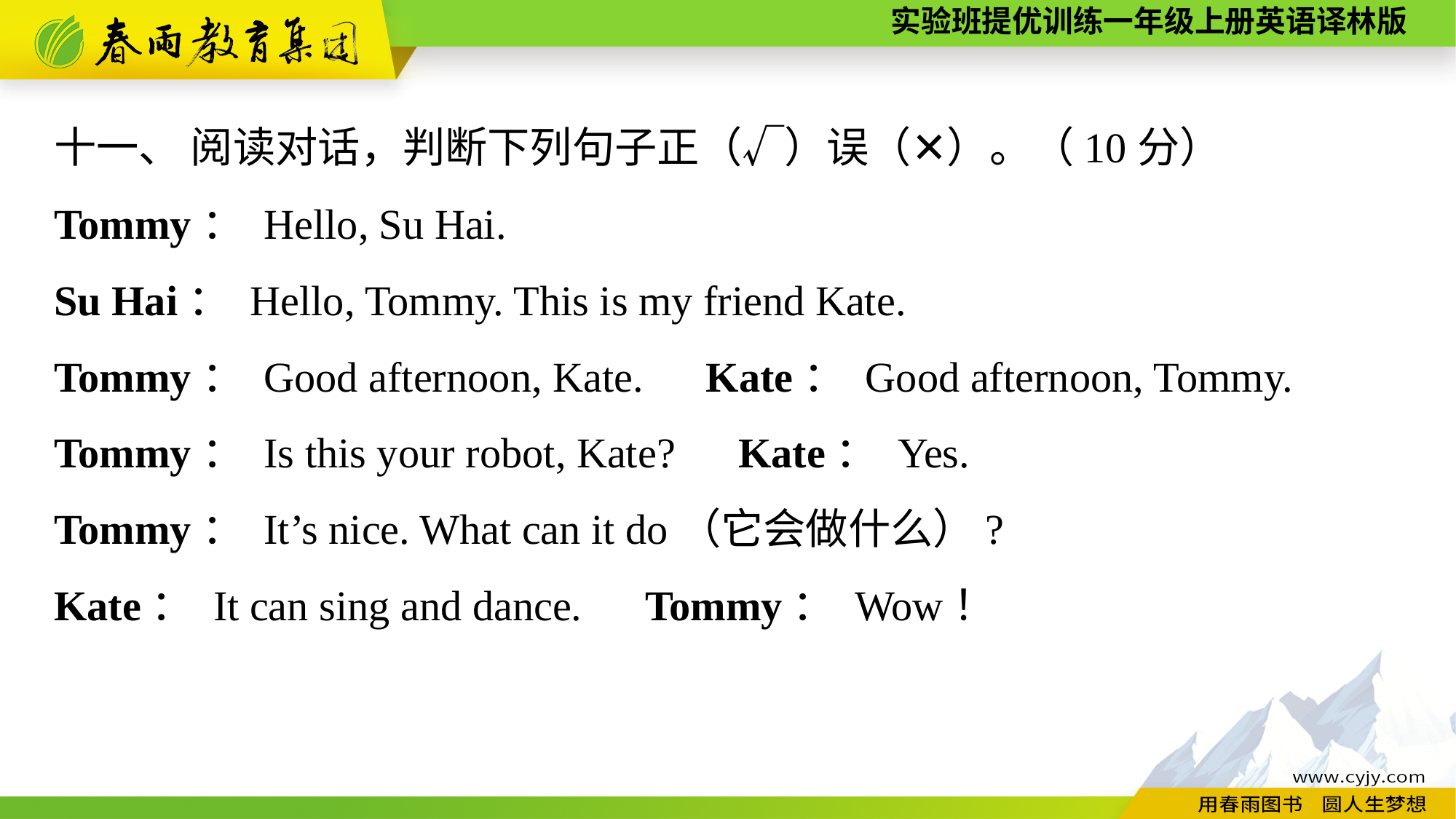

十一、 阅读对话，判断下列句子正（√）误（✕）。（10分）
Tommy： Hello, Su Hai.
Su Hai： Hello, Tommy. This is my friend Kate.
Tommy： Good afternoon, Kate.　Kate： Good afternoon, Tommy.
Tommy： Is this your robot, Kate?　Kate： Yes.
Tommy： It’s nice. What can it do（它会做什么）?
Kate： It can sing and dance.　Tommy： Wow！